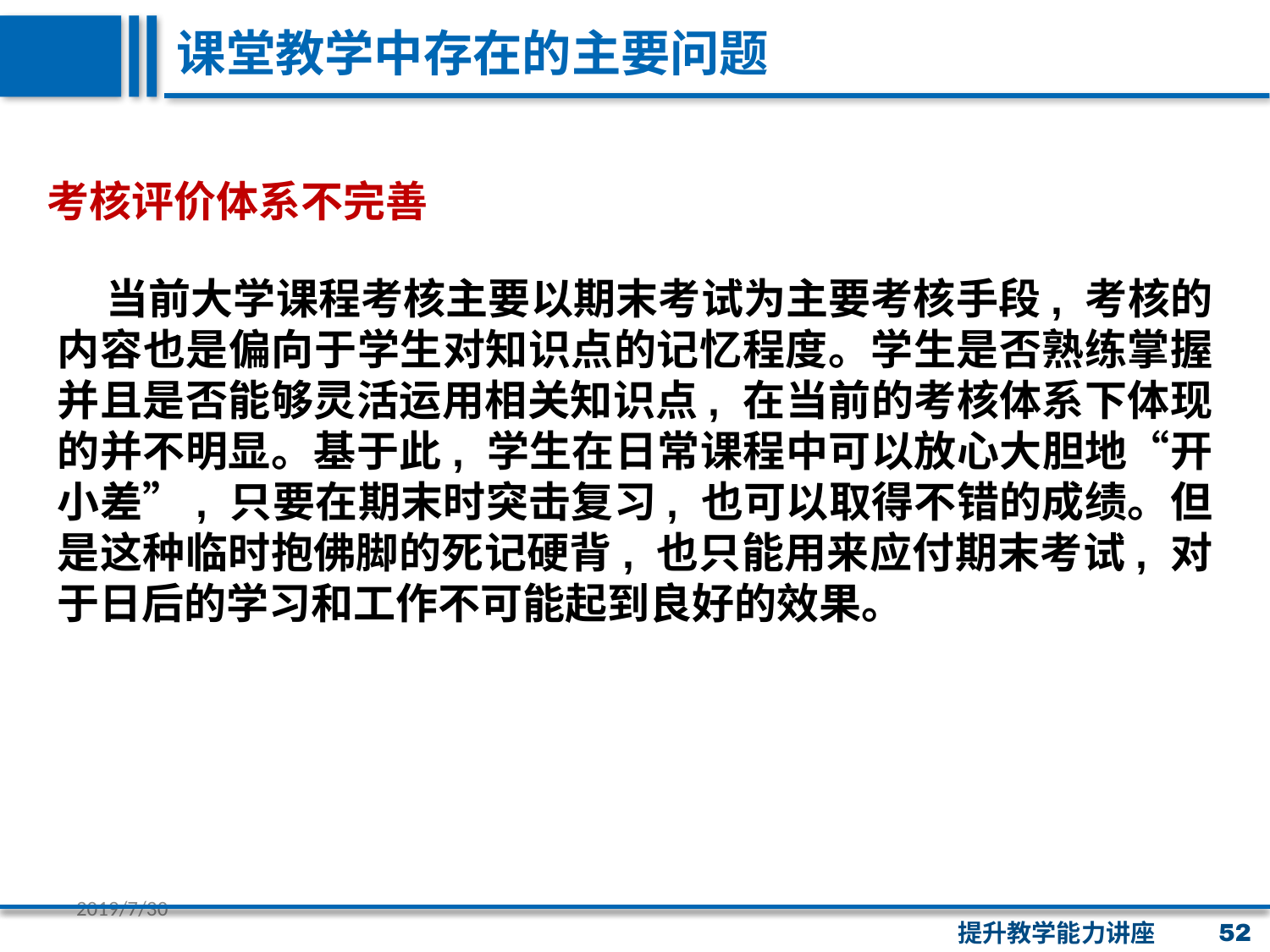

课堂教学中存在的主要问题
考核评价体系不完善
    当前大学课程考核主要以期末考试为主要考核手段, 考核的内容也是偏向于学生对知识点的记忆程度。学生是否熟练掌握并且是否能够灵活运用相关知识点, 在当前的考核体系下体现的并不明显。基于此, 学生在日常课程中可以放心大胆地“开小差”, 只要在期末时突击复习, 也可以取得不错的成绩。但是这种临时抱佛脚的死记硬背, 也只能用来应付期末考试, 对于日后的学习和工作不可能起到良好的效果。
52